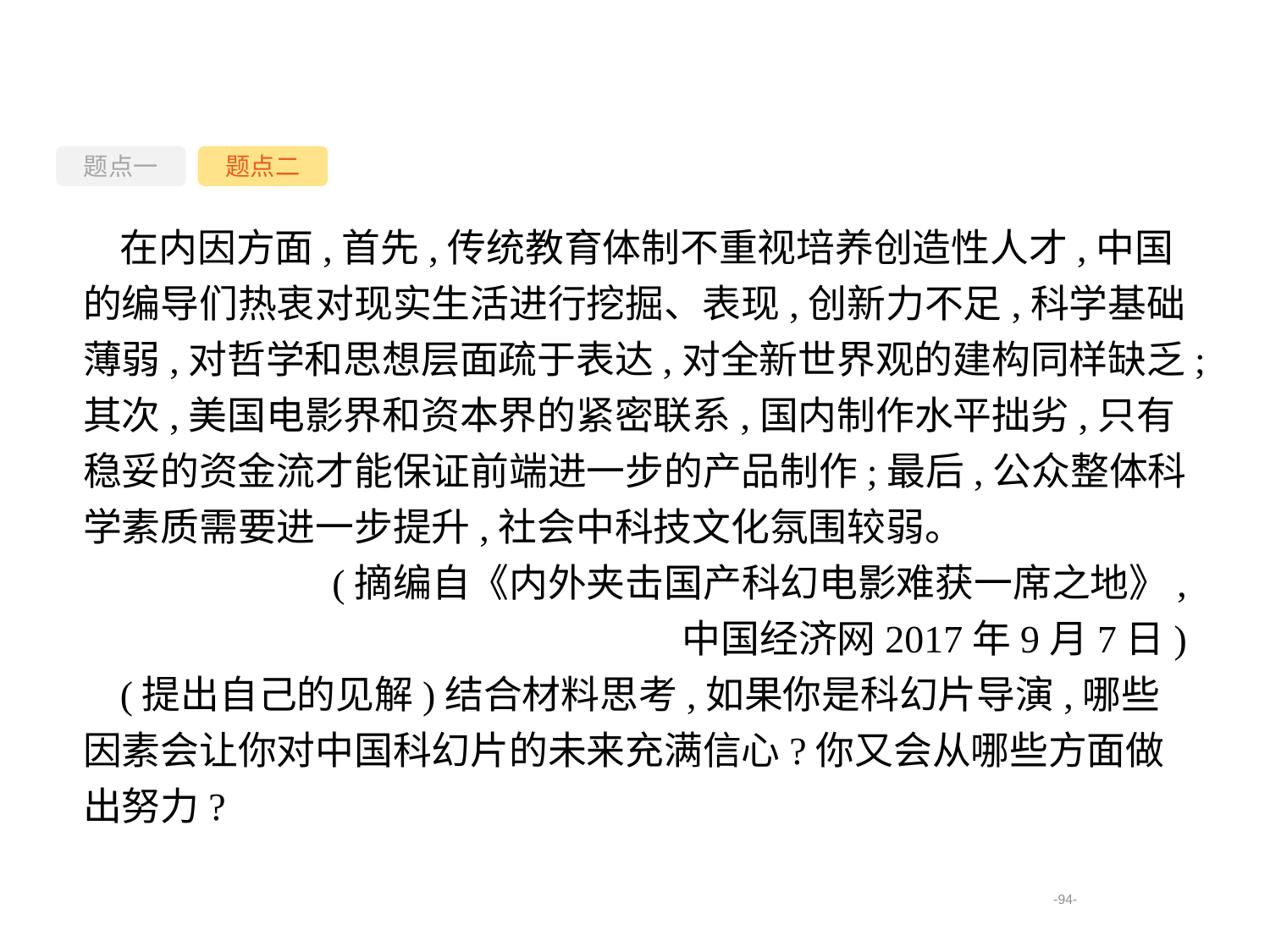

题点一
题点二
在内因方面,首先,传统教育体制不重视培养创造性人才,中国的编导们热衷对现实生活进行挖掘、表现,创新力不足,科学基础薄弱,对哲学和思想层面疏于表达,对全新世界观的建构同样缺乏;其次,美国电影界和资本界的紧密联系,国内制作水平拙劣,只有稳妥的资金流才能保证前端进一步的产品制作;最后,公众整体科学素质需要进一步提升,社会中科技文化氛围较弱。
(摘编自《内外夹击国产科幻电影难获一席之地》,
中国经济网2017年9月7日)
(提出自己的见解)结合材料思考,如果你是科幻片导演,哪些因素会让你对中国科幻片的未来充满信心?你又会从哪些方面做出努力?
-94-